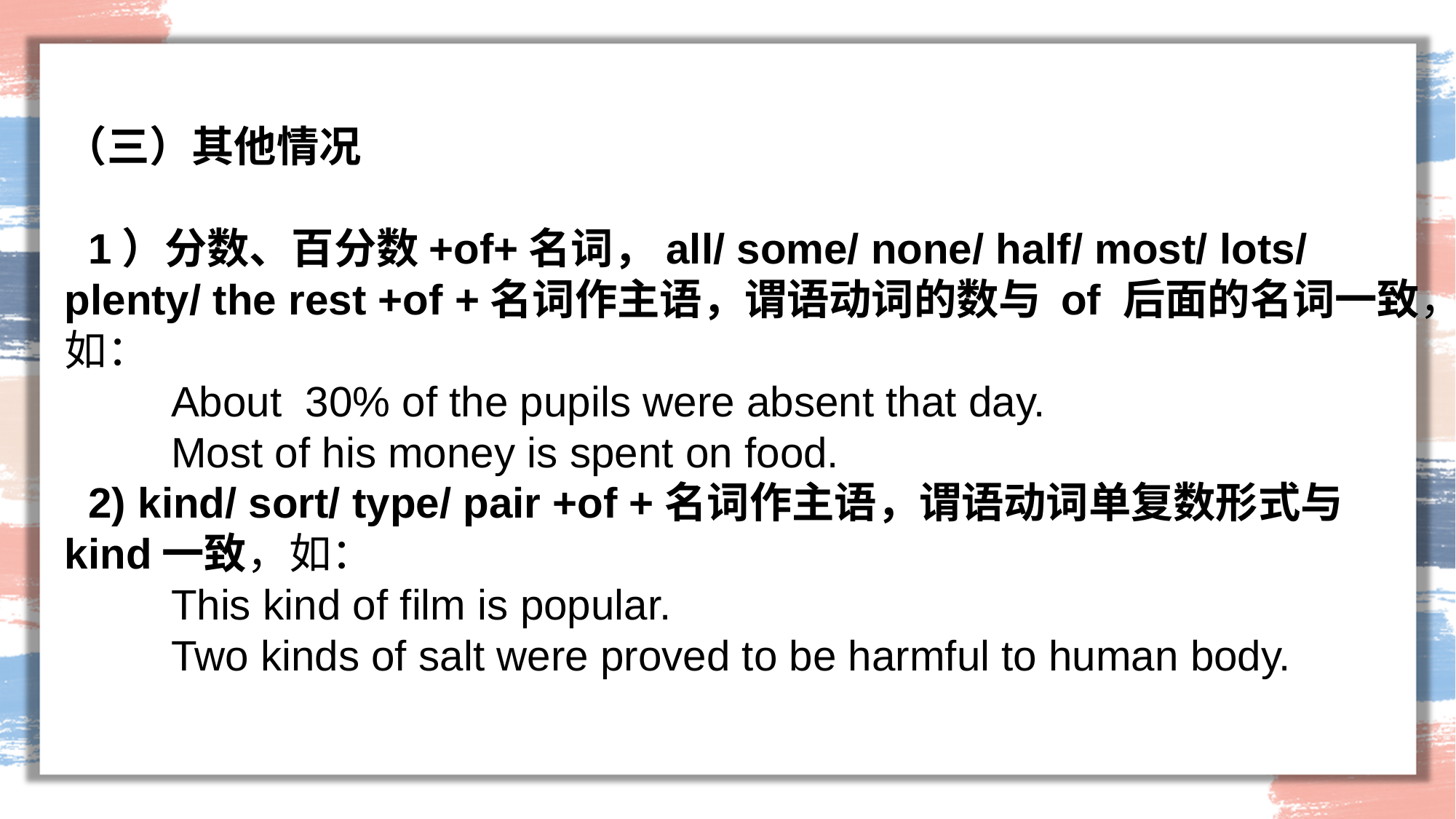

#
（三）其他情况

  1）分数、百分数+of+名词，all/ some/ none/ half/ most/ lots/ plenty/ the rest +of +名词作主语，谓语动词的数与 of 后面的名词一致，如：
         About  30% of the pupils were absent that day.
         Most of his money is spent on food.
  2) kind/ sort/ type/ pair +of +名词作主语，谓语动词单复数形式与kind一致，如：
         This kind of film is popular.
         Two kinds of salt were proved to be harmful to human body.